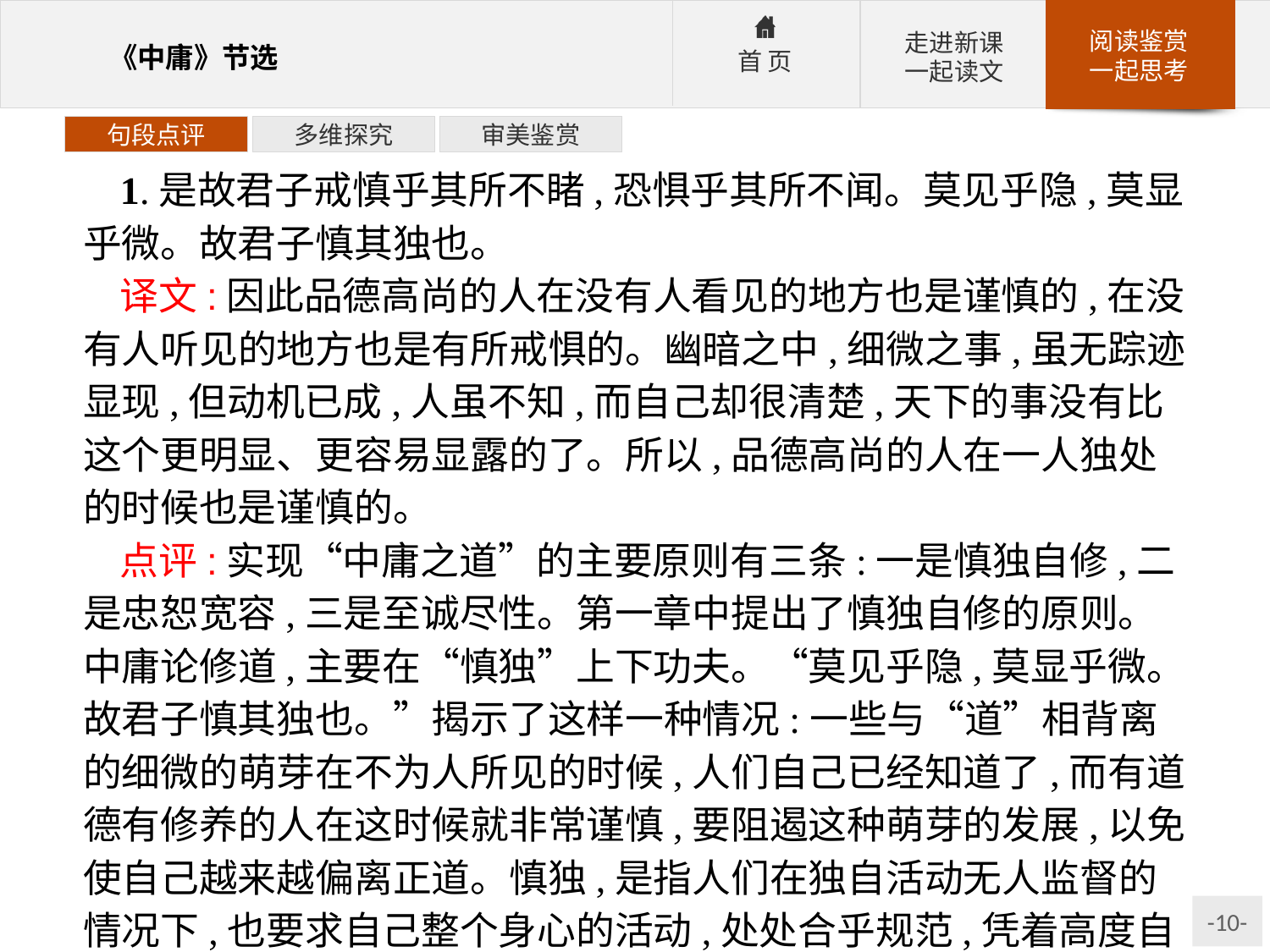

句段点评
多维探究
审美鉴赏
1.是故君子戒慎乎其所不睹,恐惧乎其所不闻。莫见乎隐,莫显乎微。故君子慎其独也。
译文:因此品德高尚的人在没有人看见的地方也是谨慎的,在没有人听见的地方也是有所戒惧的。幽暗之中,细微之事,虽无踪迹显现,但动机已成,人虽不知,而自己却很清楚,天下的事没有比这个更明显、更容易显露的了。所以,品德高尚的人在一人独处的时候也是谨慎的。
点评:实现“中庸之道”的主要原则有三条:一是慎独自修,二是忠恕宽容,三是至诚尽性。第一章中提出了慎独自修的原则。中庸论修道,主要在“慎独”上下功夫。“莫见乎隐,莫显乎微。故君子慎其独也。”揭示了这样一种情况:一些与“道”相背离的细微的萌芽在不为人所见的时候,人们自己已经知道了,而有道德有修养的人在这时候就非常谨慎,要阻遏这种萌芽的发展,以免使自己越来越偏离正道。慎独,是指人们在独自活动无人监督的情况下,也要求自己整个身心的活动,处处合乎规范,凭着高度自觉,遵循正道。